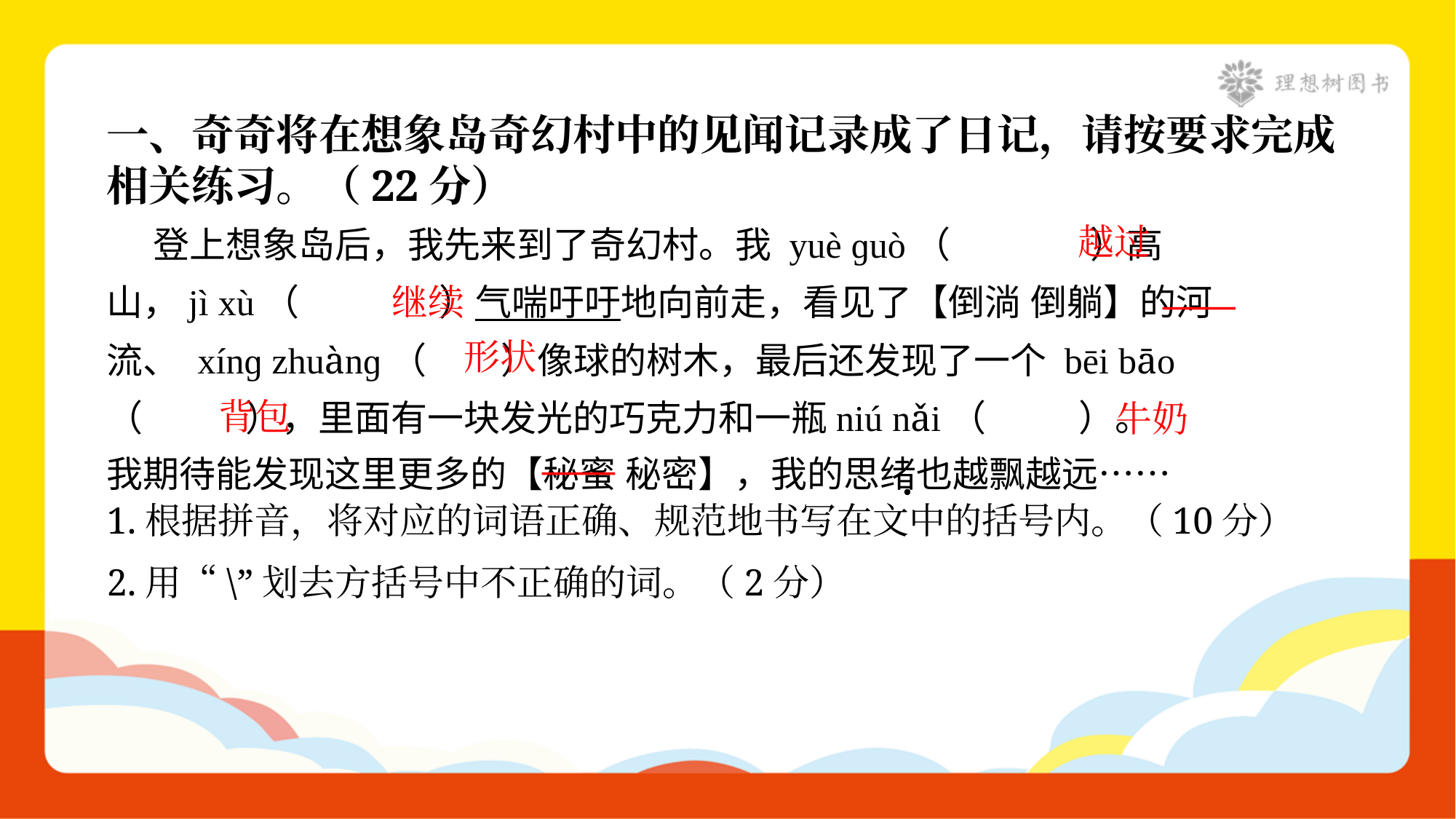

一、奇奇将在想象岛奇幻村中的见闻记录成了日记，请按要求完成
相关练习。（22分）
越过
    登上想象岛后，我先来到了奇幻村。我 yuè ɡuò（               ）高
山，jì xù（               ）气喘吁吁地向前走，看见了【倒淌 倒躺】的河
流、 xínɡ zhuànɡ（        ）像球的树木，最后还发现了一个 bēi bāo
（           ），里面有一块发光的巧克力和一瓶niú nǎi（          ）。
我期待能发现这里更多的【秘蜜 秘密】，我的思绪也越飘越远……
继续
——
形状
背包
牛奶
——
1.根据拼音，将对应的词语正确、规范地书写在文中的括号内。（10分）

2.用“\”划去方括号中不正确的词。（2分）